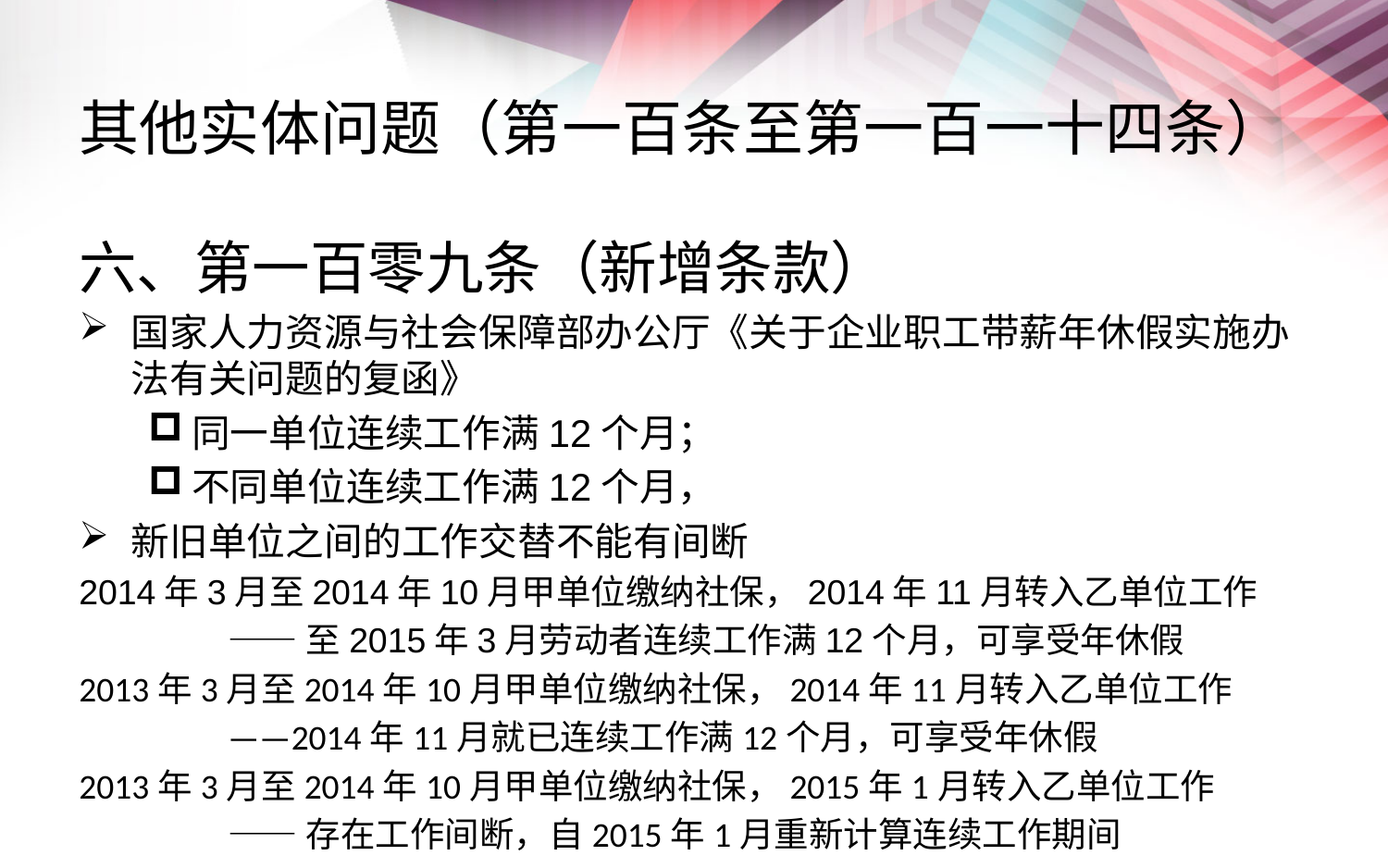

# 其他实体问题（第一百条至第一百一十四条）
六、第一百零九条（新增条款）
国家人力资源与社会保障部办公厅《关于企业职工带薪年休假实施办法有关问题的复函》
同一单位连续工作满12个月；
不同单位连续工作满12个月，
新旧单位之间的工作交替不能有间断
2014年3月至2014年10月甲单位缴纳社保，2014年11月转入乙单位工作
                   ——至2015年3月劳动者连续工作满12个月，可享受年休假
2013年3月至2014年10月甲单位缴纳社保，2014年11月转入乙单位工作
                   ——2014年11月就已连续工作满12个月，可享受年休假
2013年3月至2014年10月甲单位缴纳社保，2015年1月转入乙单位工作
                   ——存在工作间断，自2015年1月重新计算连续工作期间